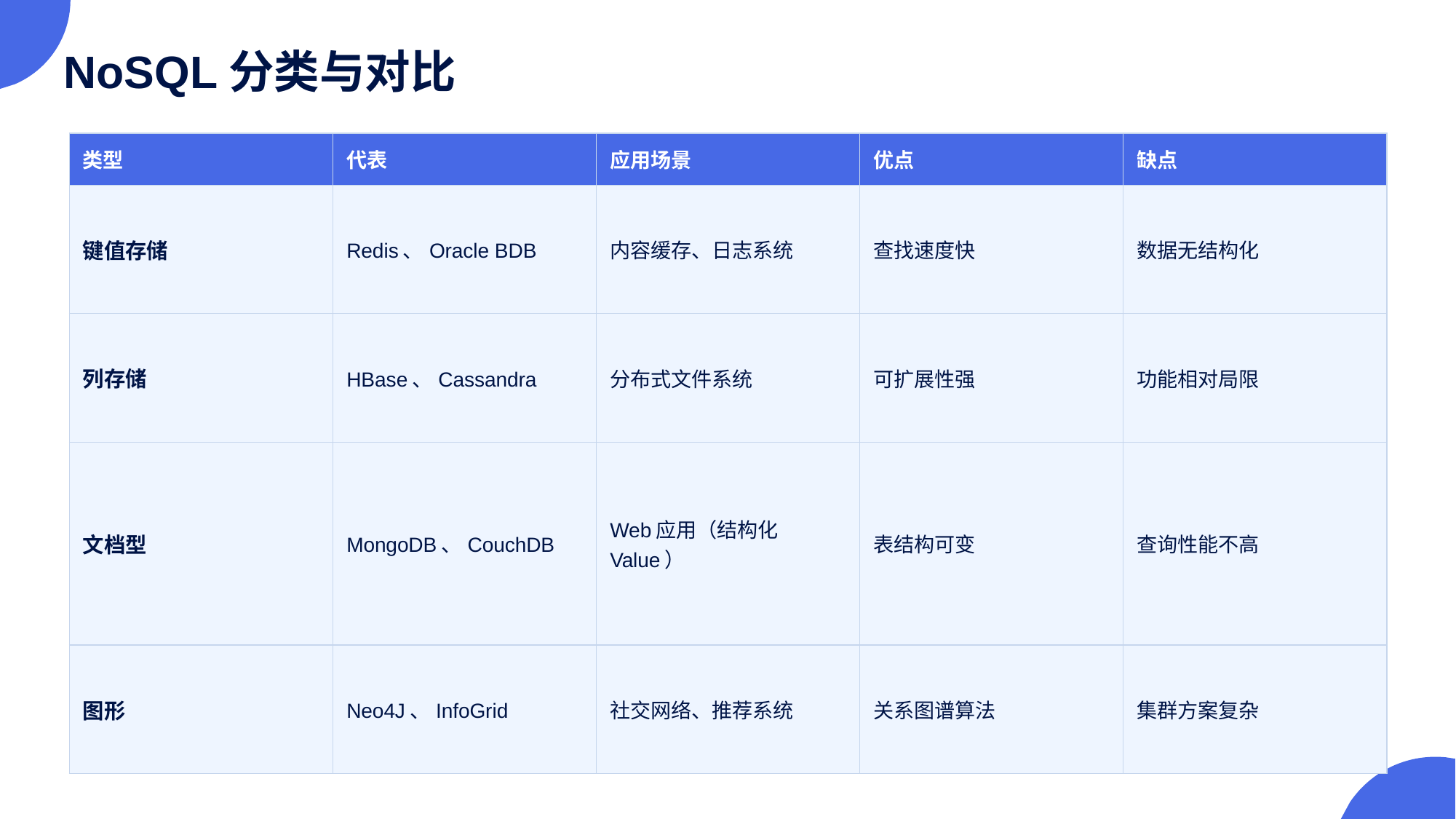

NoSQL分类与对比
| 类型 | 代表 | 应用场景 | 优点 | 缺点 |
| --- | --- | --- | --- | --- |
| 键值存储 | Redis、Oracle BDB | 内容缓存、日志系统 | 查找速度快 | 数据无结构化 |
| 列存储 | HBase、Cassandra | 分布式文件系统 | 可扩展性强 | 功能相对局限 |
| 文档型 | MongoDB、CouchDB | Web应用（结构化Value） | 表结构可变 | 查询性能不高 |
| 图形 | Neo4J、InfoGrid | 社交网络、推荐系统 | 关系图谱算法 | 集群方案复杂 |